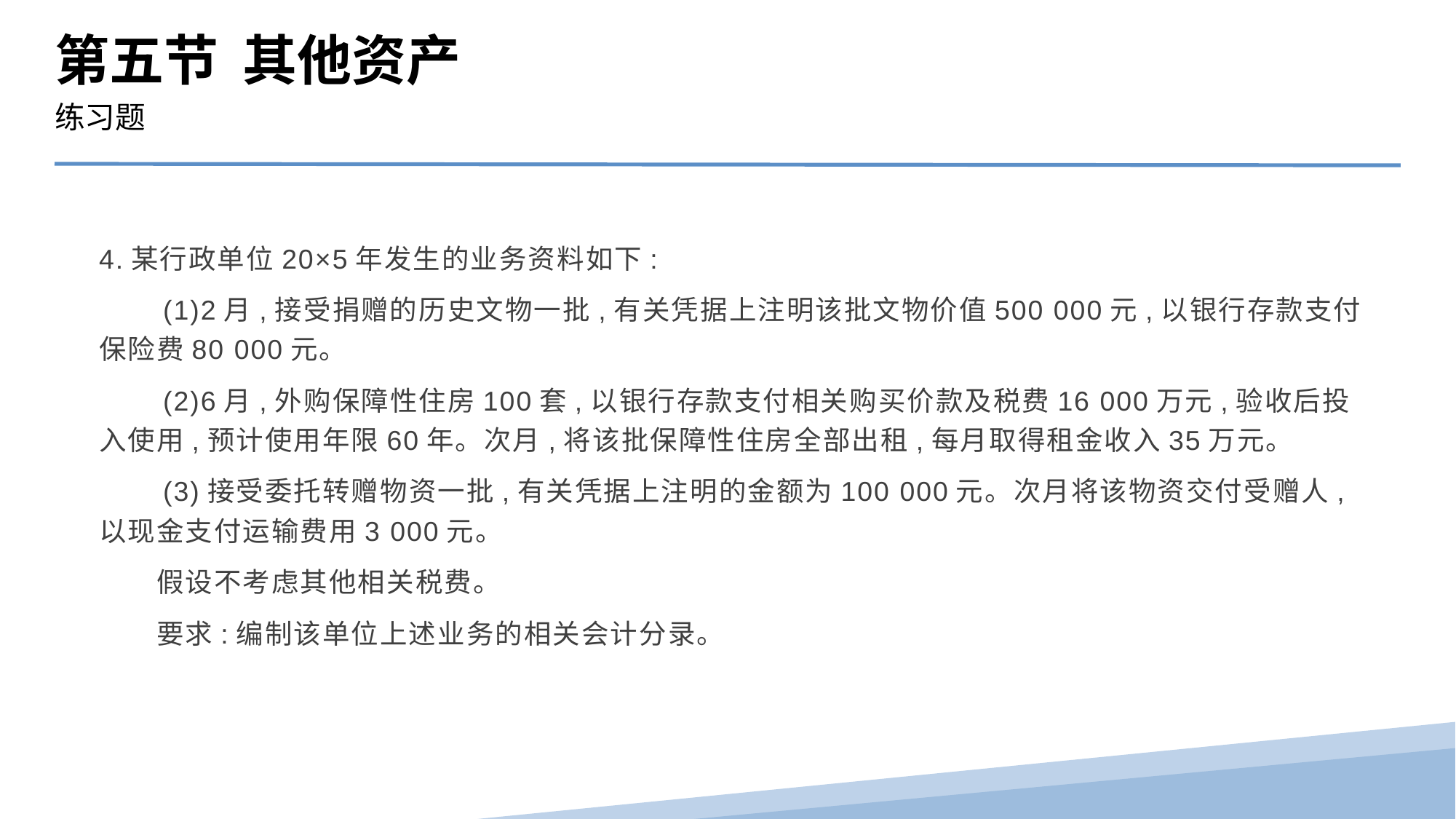

第五节  其他资产
练习题

4.某行政单位20×5年发生的业务资料如下:
　　(1)2月,接受捐赠的历史文物一批,有关凭据上注明该批文物价值500 000元,以银行存款支付保险费80 000元。
　　(2)6月,外购保障性住房100套,以银行存款支付相关购买价款及税费16 000万元,验收后投入使用,预计使用年限60年。次月,将该批保障性住房全部出租,每月取得租金收入35万元。
　　(3)接受委托转赠物资一批,有关凭据上注明的金额为100 000元。次月将该物资交付受赠人,以现金支付运输费用3 000元。
　　假设不考虑其他相关税费。
　　要求:编制该单位上述业务的相关会计分录。